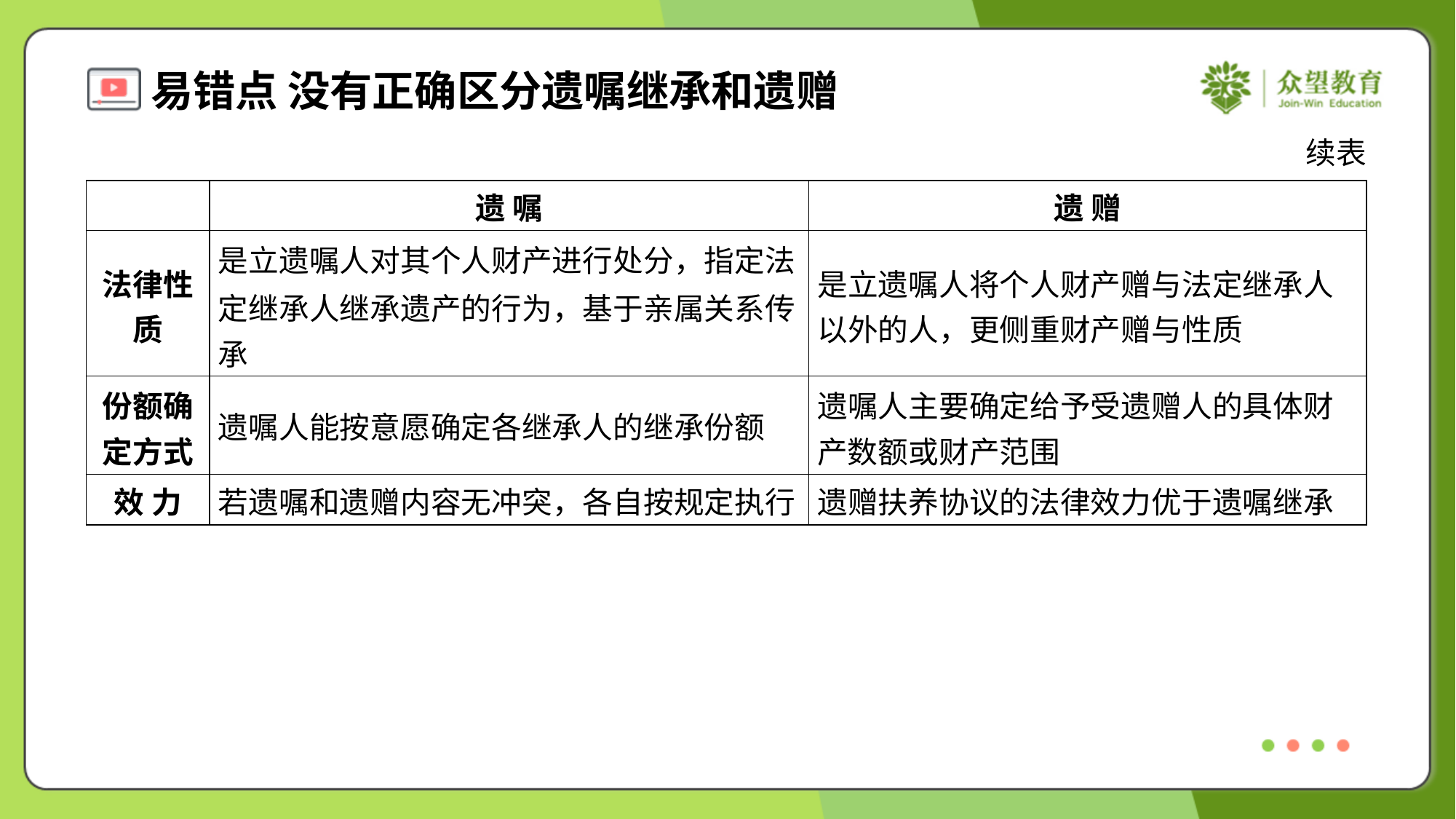

续表
|  | 遗 嘱 | 遗 赠 |
| --- | --- | --- |
| 法律性 质 | 是立遗嘱人对其个人财产进行处分，指定法 定继承人继承遗产的行为，基于亲属关系传 承 | 是立遗嘱人将个人财产赠与法定继承人 以外的人，更侧重财产赠与性质 |
| 份额确 定方式 | 遗嘱人能按意愿确定各继承人的继承份额 | 遗嘱人主要确定给予受遗赠人的具体财 产数额或财产范围 |
| 效 力 | 若遗嘱和遗赠内容无冲突，各自按规定执行 | 遗赠扶养协议的法律效力优于遗嘱继承 |